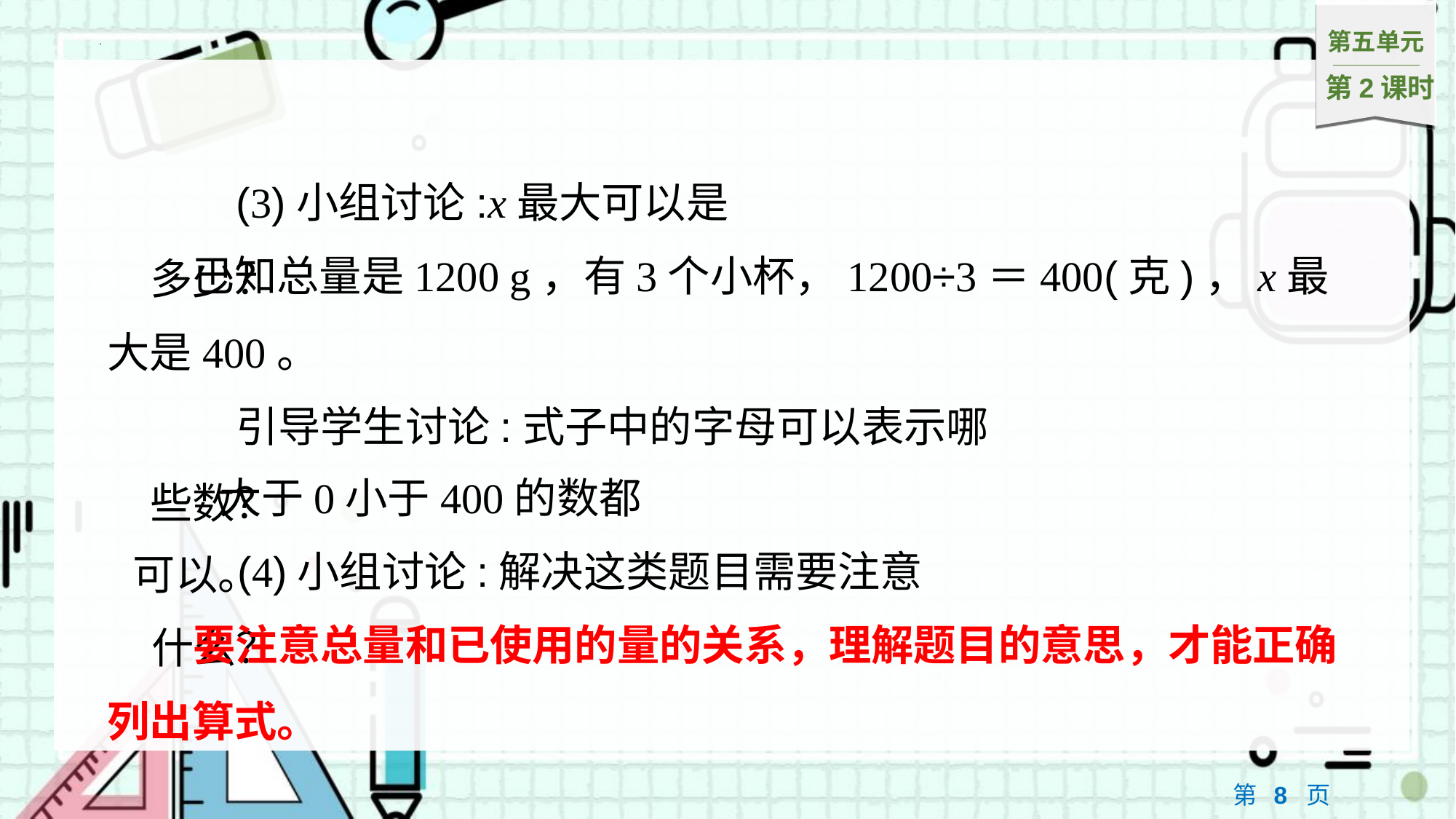

(3)小组讨论:x最大可以是多少？
　　已知总量是1200 g，有3个小杯，1200÷3＝400(克)，x最大是400。
引导学生讨论:式子中的字母可以表示哪些数？
大于0小于400的数都可以。
(4)小组讨论:解决这类题目需要注意什么？
要注意总量和已使用的量的关系，理解题目的意思，才能正确列出算式。